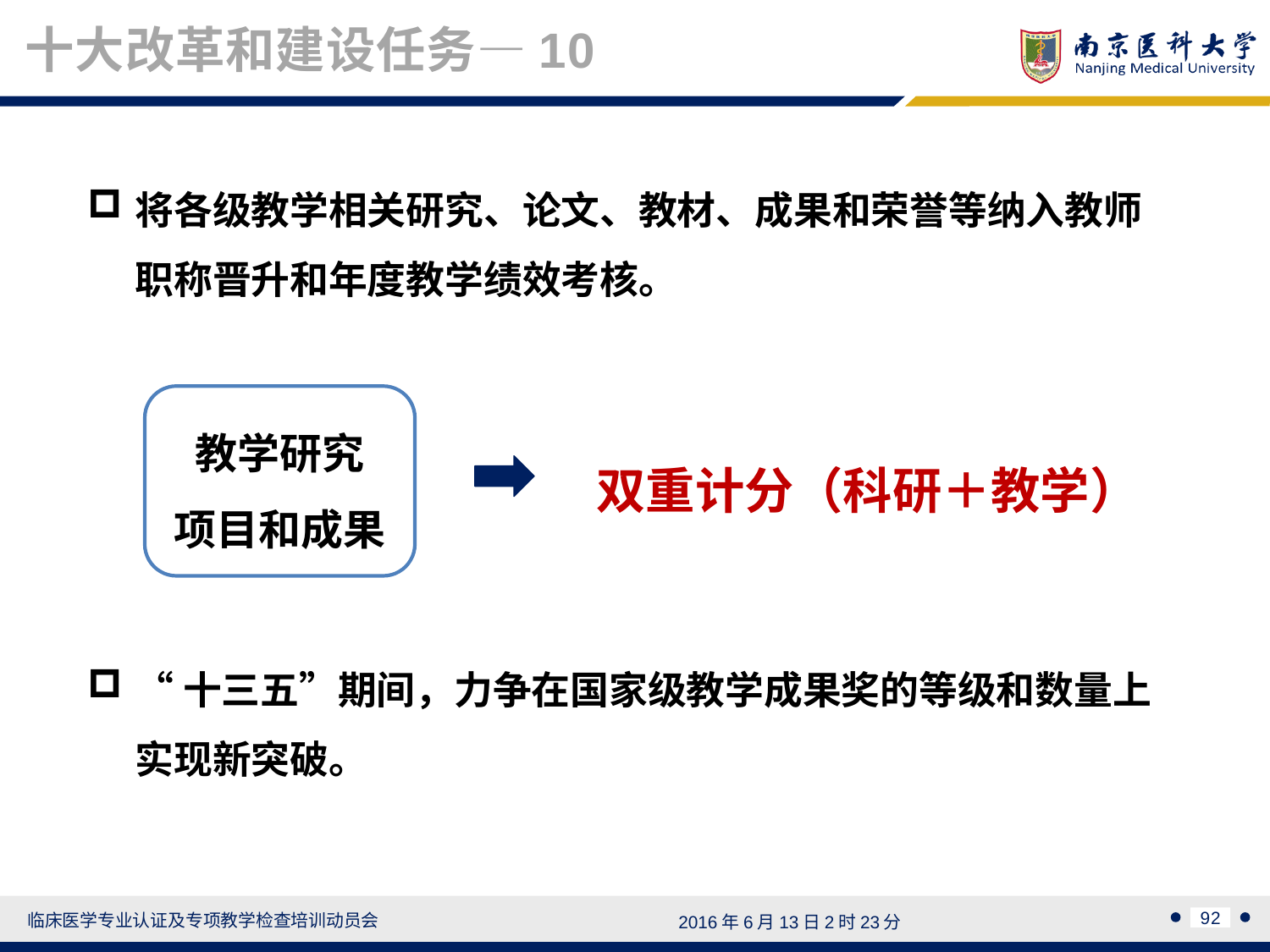

十大改革和建设任务—10
将各级教学相关研究、论文、教材、成果和荣誉等纳入教师职称晋升和年度教学绩效考核。
教学研究
项目和成果
双重计分（科研＋教学）

“十三五”期间，力争在国家级教学成果奖的等级和数量上实现新突破。